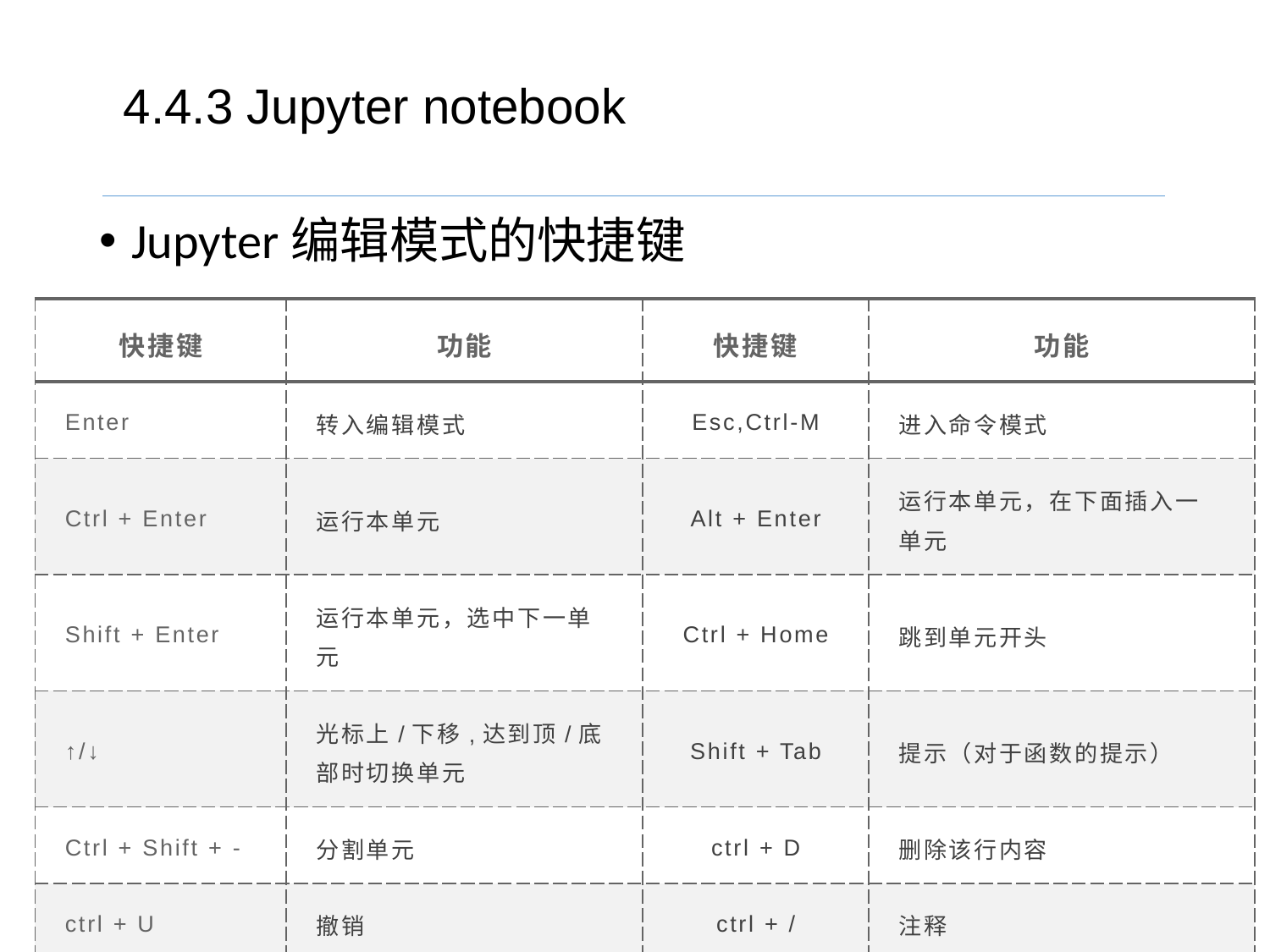

# 4.4.3 Jupyter notebook
Jupyter编辑模式的快捷键
| 快捷键 | 功能 | 快捷键 | 功能 |
| --- | --- | --- | --- |
| Enter | 转入编辑模式 | Esc,Ctrl-M | 进入命令模式 |
| Ctrl + Enter | 运行本单元 | Alt + Enter | 运行本单元，在下面插入一单元 |
| Shift + Enter | 运行本单元，选中下一单元 | Ctrl + Home | 跳到单元开头 |
| ↑/↓ | 光标上/下移,达到顶/底部时切换单元 | Shift + Tab | 提示（对于函数的提示） |
| Ctrl + Shift + - | 分割单元 | ctrl + D | 删除该行内容 |
| ctrl + U | 撤销 | ctrl + / | 注释 |